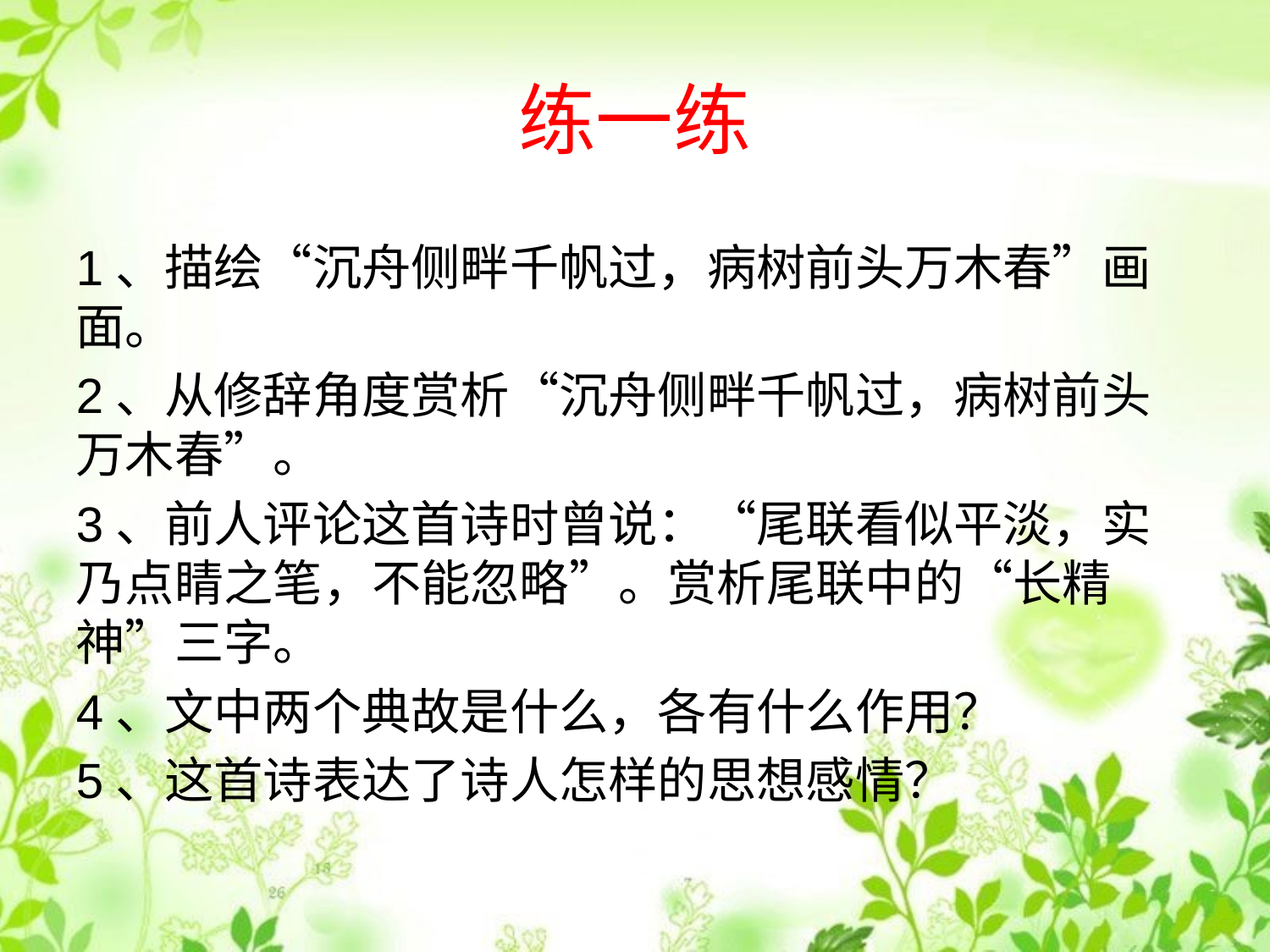

# 练一练
1、描绘“沉舟侧畔千帆过，病树前头万木春”画面。
2、从修辞角度赏析“沉舟侧畔千帆过，病树前头万木春”。
3、前人评论这首诗时曾说：“尾联看似平淡，实乃点睛之笔，不能忽略”。赏析尾联中的“长精神”三字。
4、文中两个典故是什么，各有什么作用？
5、这首诗表达了诗人怎样的思想感情？